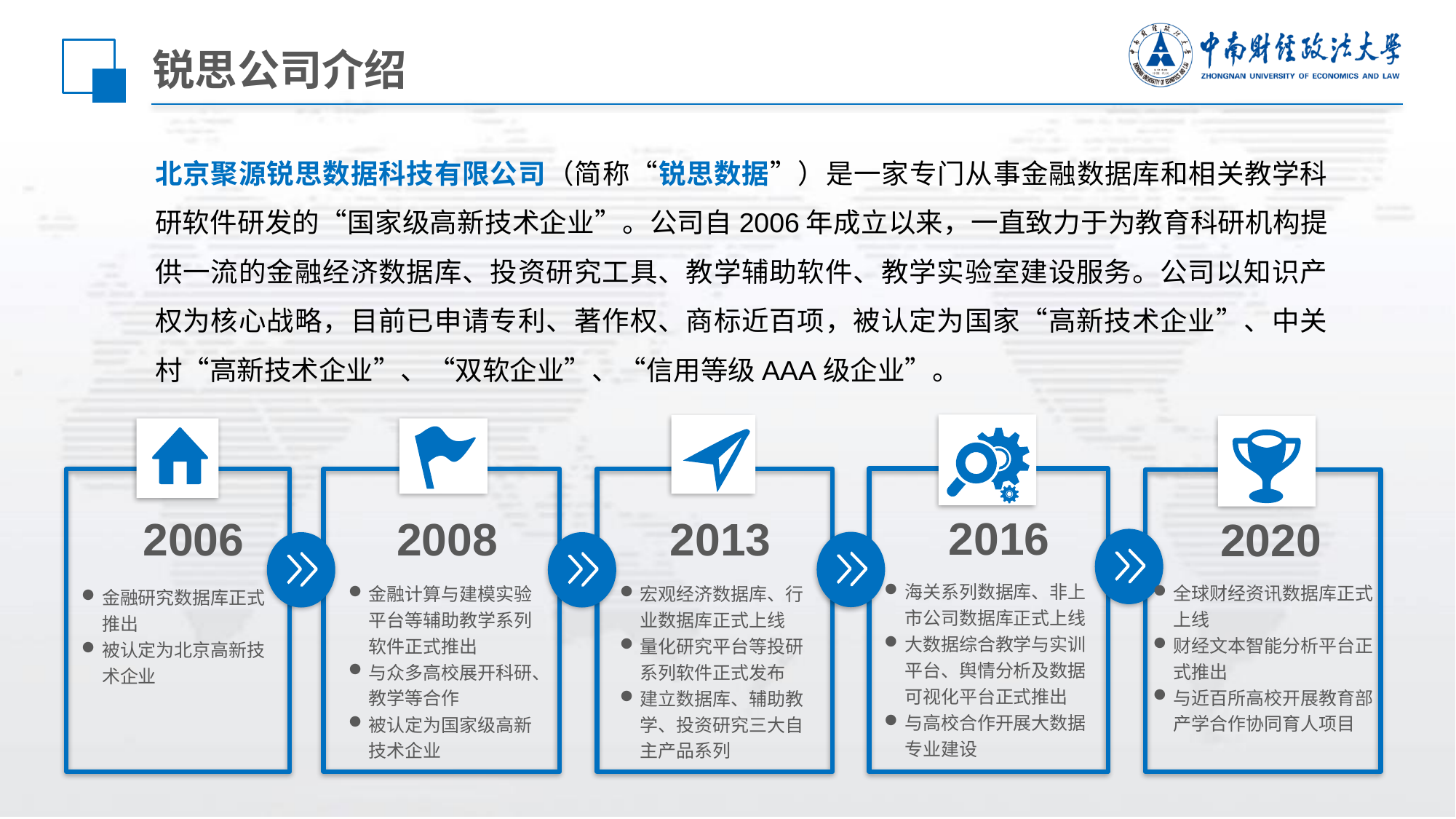

# 锐思公司介绍
北京聚源锐思数据科技有限公司（简称“锐思数据”）是一家专门从事金融数据库和相关教学科研软件研发的“国家级高新技术企业”。公司自2006年成立以来，一直致力于为教育科研机构提供一流的金融经济数据库、投资研究工具、教学辅助软件、教学实验室建设服务。公司以知识产权为核心战略，目前已申请专利、著作权、商标近百项，被认定为国家“高新技术企业”、中关村“高新技术企业”、“双软企业”、“信用等级AAA级企业”。

2016
2006
2008
2013
2020

海关系列数据库、非上市公司数据库正式上线
大数据综合教学与实训平台、舆情分析及数据可视化平台正式推出
与高校合作开展大数据专业建设
全球财经资讯数据库正式上线
财经文本智能分析平台正式推出
与近百所高校开展教育部产学合作协同育人项目
金融计算与建模实验平台等辅助教学系列软件正式推出
与众多高校展开科研、教学等合作
被认定为国家级高新技术企业
宏观经济数据库、行业数据库正式上线
量化研究平台等投研系列软件正式发布
建立数据库、辅助教学、投资研究三大自主产品系列
金融研究数据库正式推出
被认定为北京高新技术企业